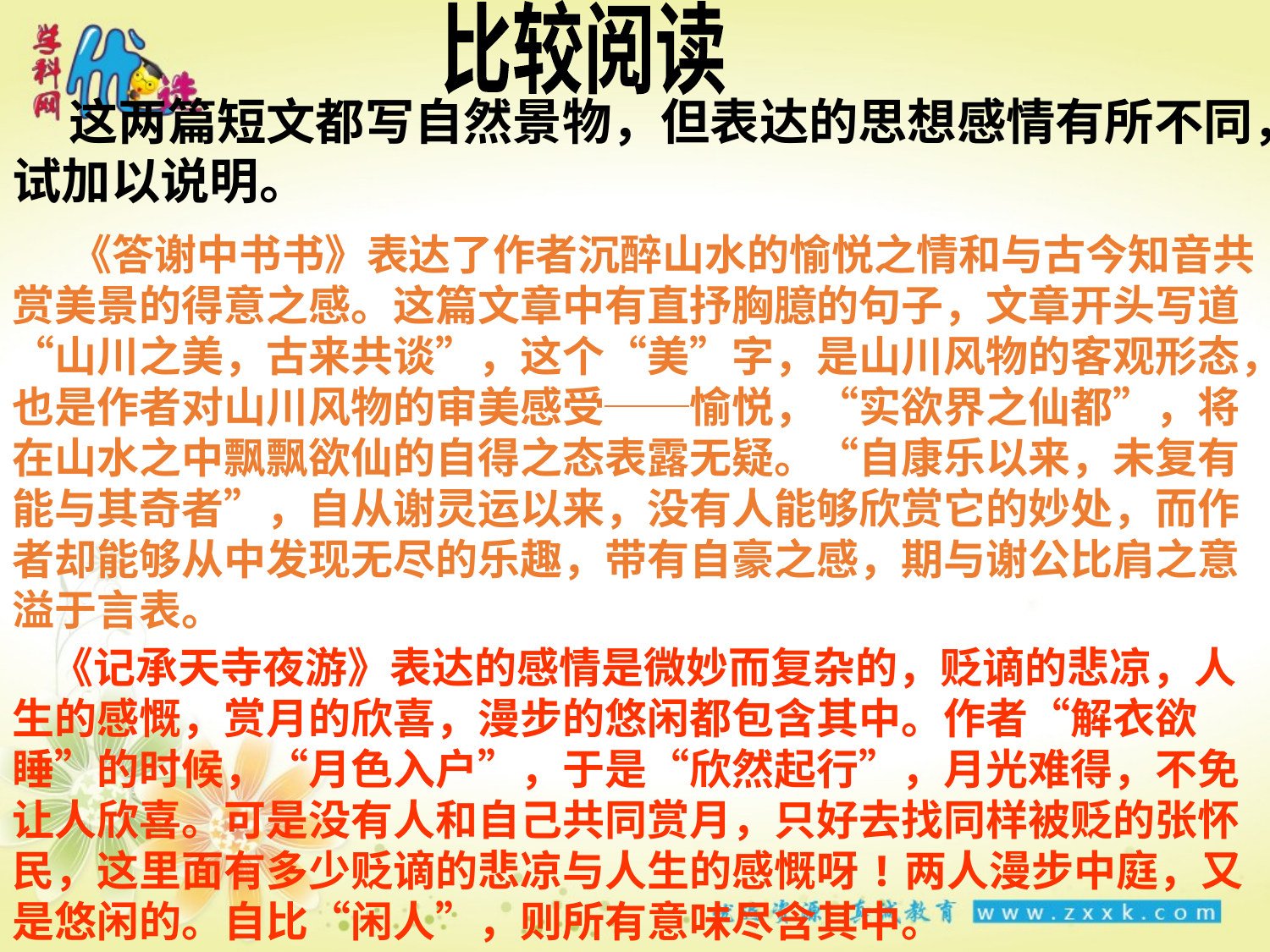

比较阅读
    这两篇短文都写自然景物，但表达的思想感情有所不同，试加以说明。
     《答谢中书书》表达了作者沉醉山水的愉悦之情和与古今知音共赏美景的得意之感。这篇文章中有直抒胸臆的句子，文章开头写道“山川之美，古来共谈”，这个“美”字，是山川风物的客观形态，也是作者对山川风物的审美感受──愉悦，“实欲界之仙都”，将在山水之中飘飘欲仙的自得之态表露无疑。“自康乐以来，未复有能与其奇者”，自从谢灵运以来，没有人能够欣赏它的妙处，而作者却能够从中发现无尽的乐趣，带有自豪之感，期与谢公比肩之意溢于言表。
   《记承天寺夜游》表达的感情是微妙而复杂的，贬谪的悲凉，人生的感慨，赏月的欣喜，漫步的悠闲都包含其中。作者“解衣欲睡”的时候，“月色入户”，于是“欣然起行”，月光难得，不免让人欣喜。可是没有人和自己共同赏月，只好去找同样被贬的张怀民，这里面有多少贬谪的悲凉与人生的感慨呀!两人漫步中庭，又是悠闲的。自比“闲人”，则所有意味尽含其中。